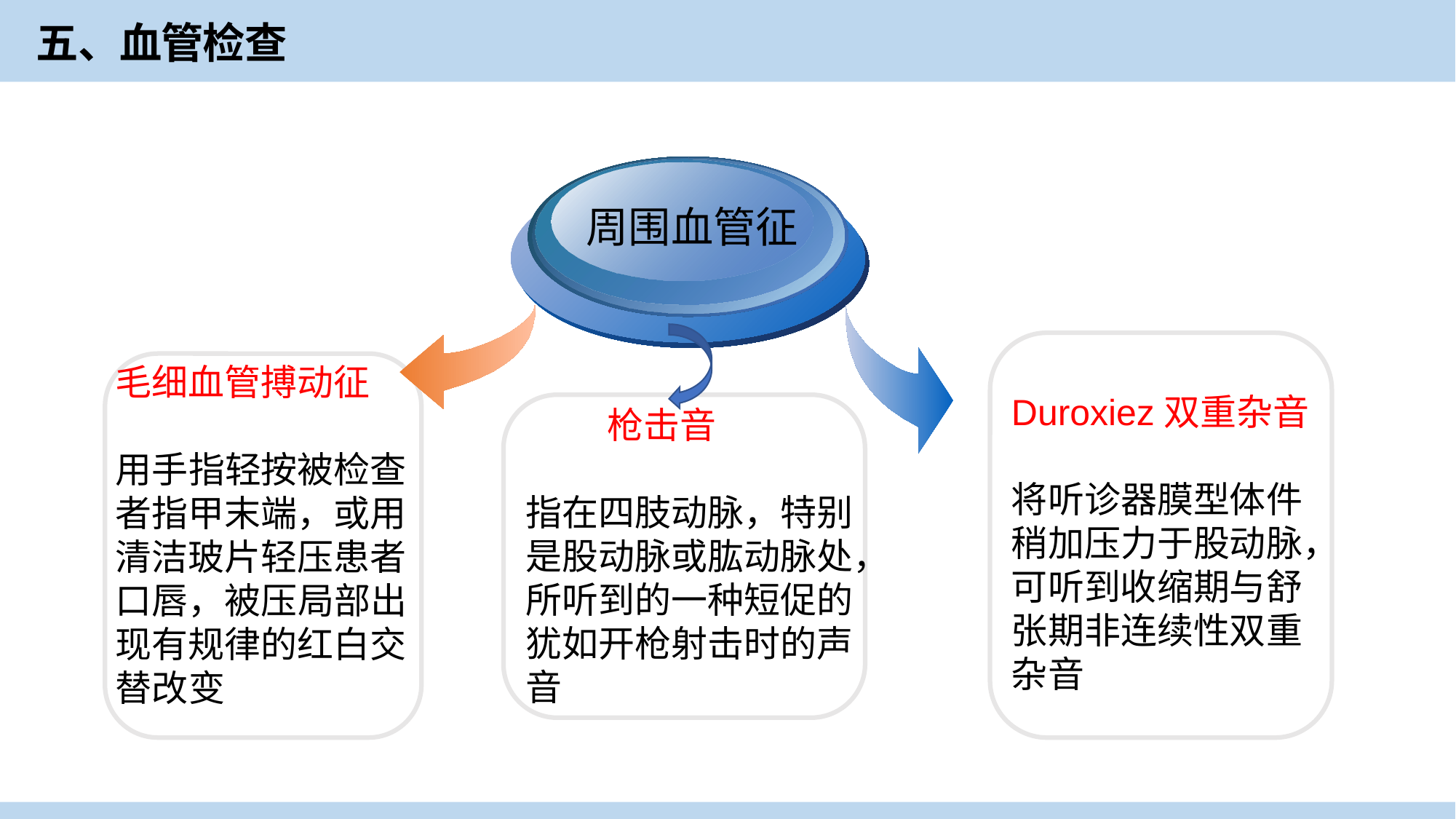

五、血管检查

周围血管征

毛细血管搏动征

用手指轻按被检查者指甲末端，或用清洁玻片轻压患者口唇，被压局部出现有规律的红白交替改变

Duroxiez双重杂音

将听诊器膜型体件稍加压力于股动脉，可听到收缩期与舒张期非连续性双重杂音

           枪击音

指在四肢动脉，特别是股动脉或肱动脉处，所听到的一种短促的犹如开枪射击时的声音